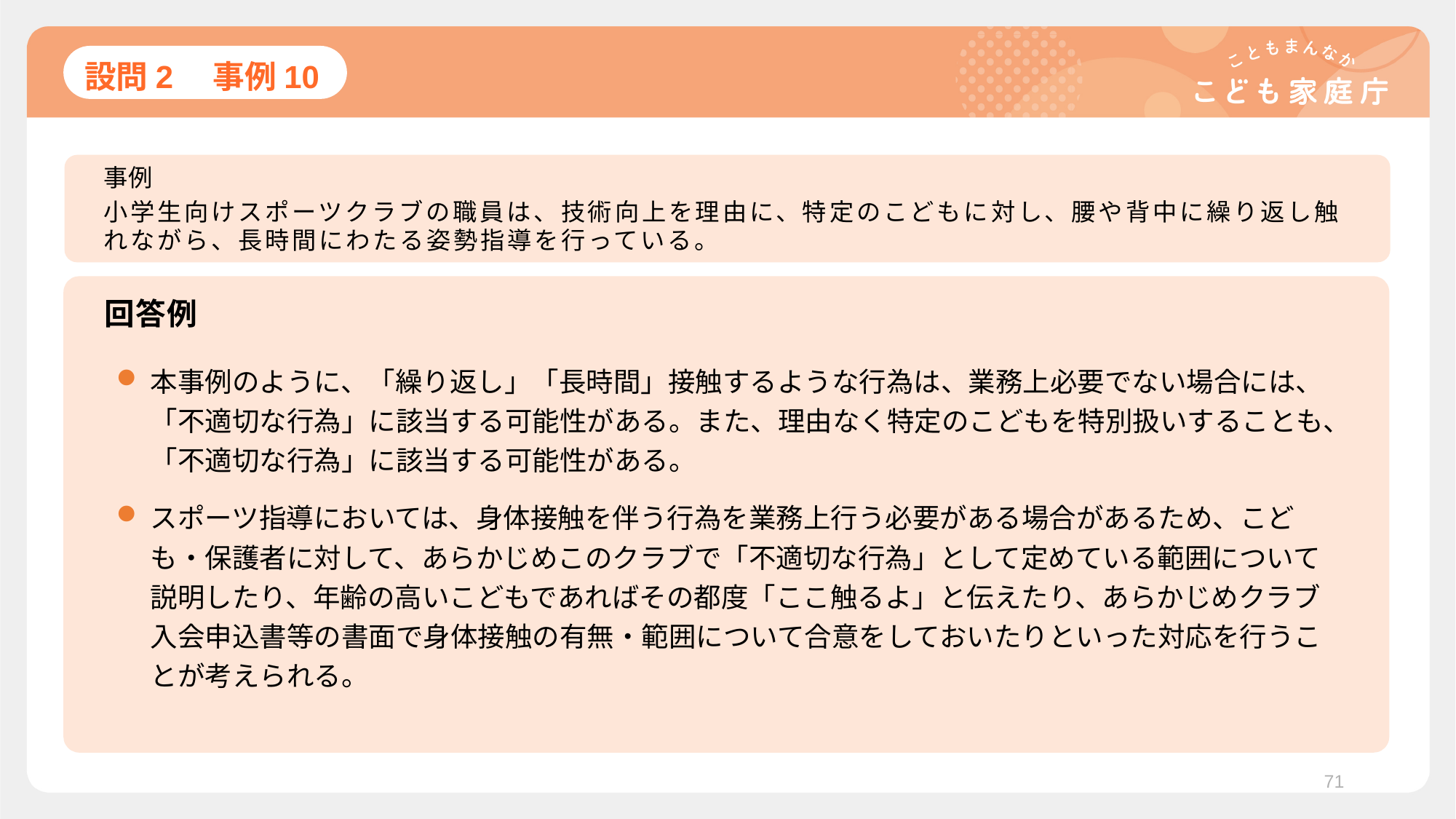

# 設問2　事例10

事例
小学生向けスポーツクラブの職員は、技術向上を理由に、特定のこどもに対し、腰や背中に繰り返し触れながら、長時間にわたる姿勢指導を行っている。

回答例
本事例のように、「繰り返し」「長時間」接触するような行為は、業務上必要でない場合には、「不適切な行為」に該当する可能性がある。また、理由なく特定のこどもを特別扱いすることも、「不適切な行為」に該当する可能性がある。
スポーツ指導においては、身体接触を伴う行為を業務上行う必要がある場合があるため、こども・保護者に対して、あらかじめこのクラブで「不適切な行為」として定めている範囲について説明したり、年齢の高いこどもであればその都度「ここ触るよ」と伝えたり、あらかじめクラブ入会申込書等の書面で身体接触の有無・範囲について合意をしておいたりといった対応を行うことが考えられる。
71